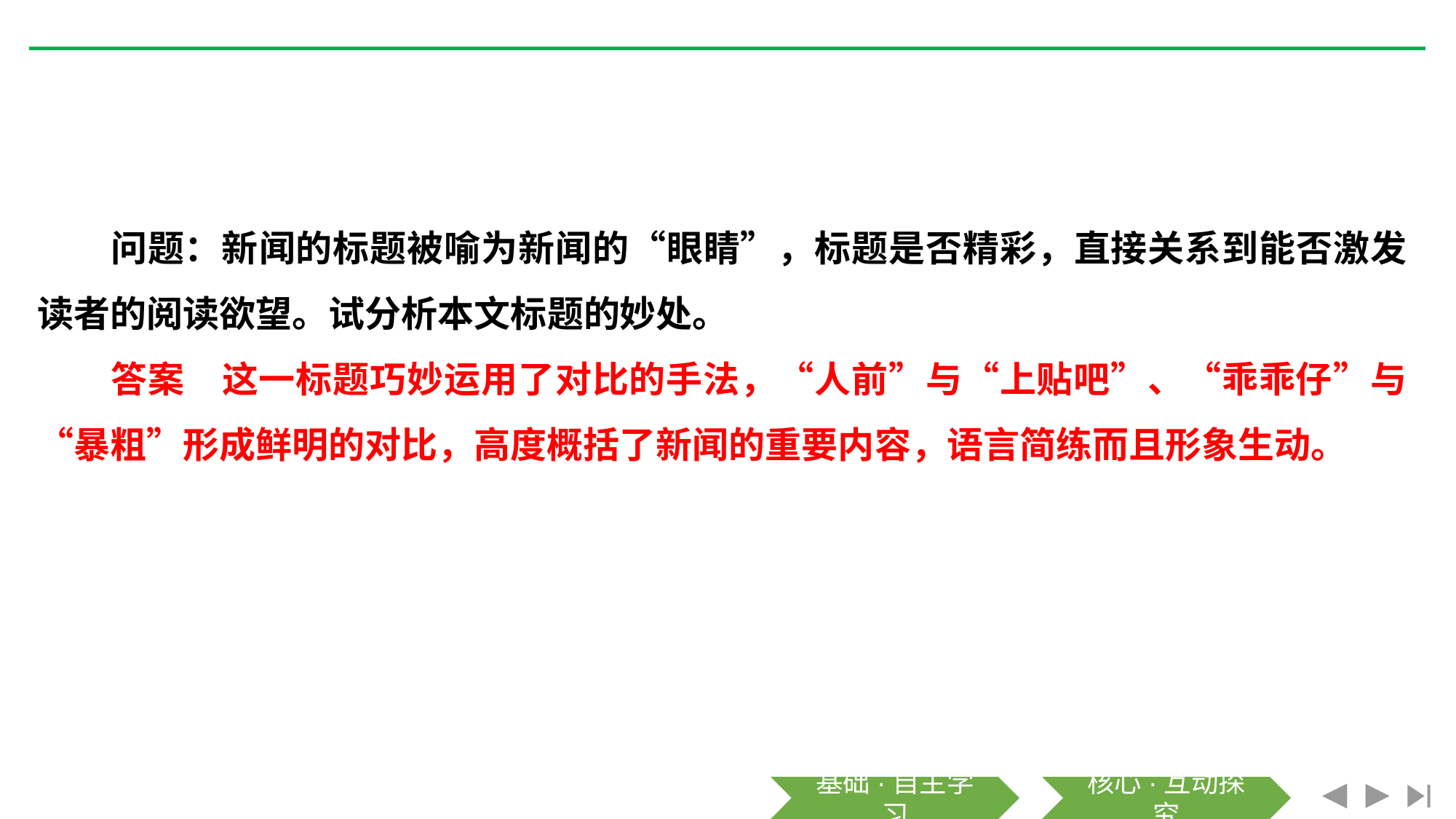

问题：新闻的标题被喻为新闻的“眼睛”，标题是否精彩，直接关系到能否激发读者的阅读欲望。试分析本文标题的妙处。
答案　这一标题巧妙运用了对比的手法，“人前”与“上贴吧”、“乖乖仔”与“暴粗”形成鲜明的对比，高度概括了新闻的重要内容，语言简练而且形象生动。